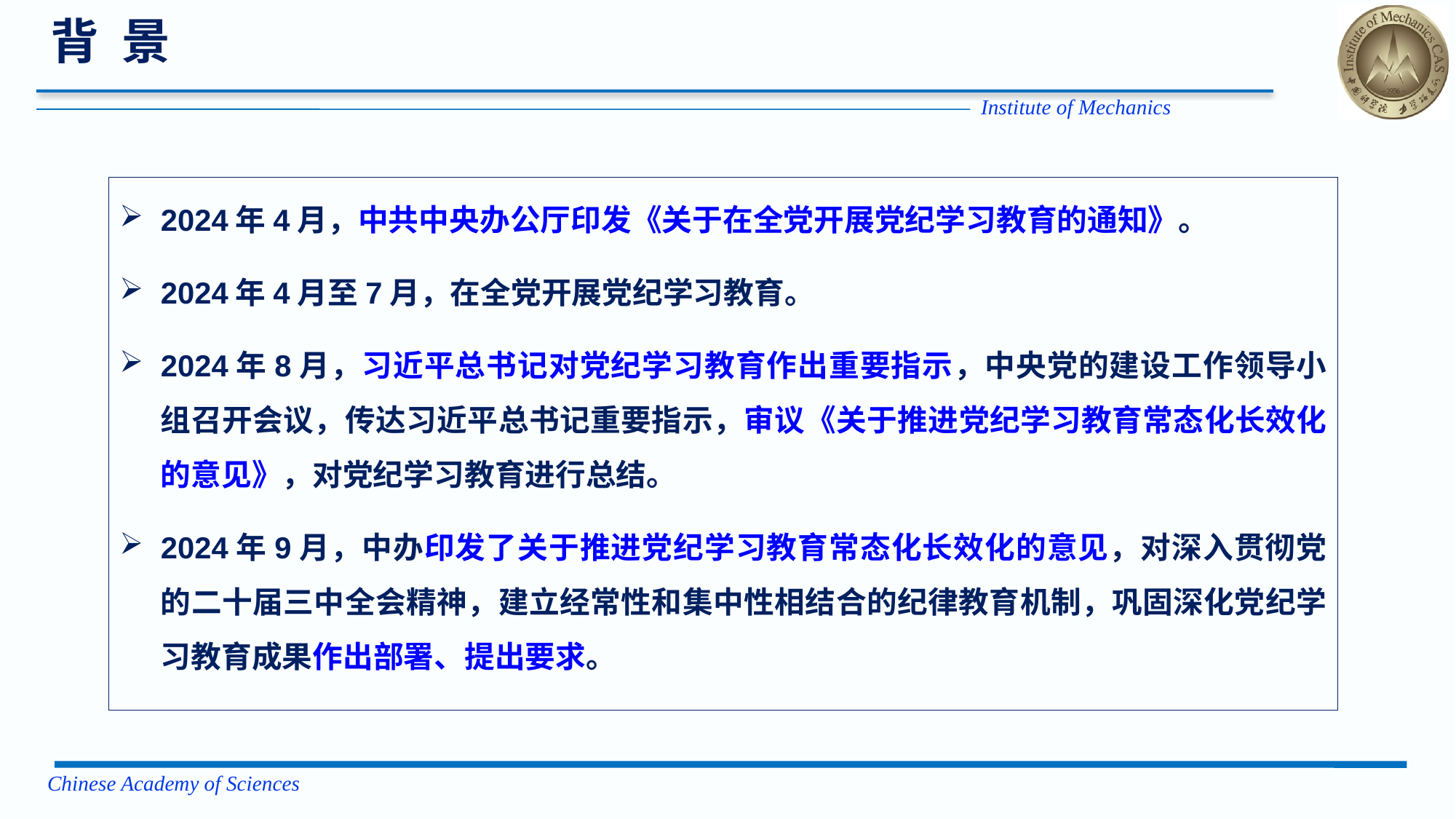

背  景
2024年4月，中共中央办公厅印发《关于在全党开展党纪学习教育的通知》。
2024年4月至7月，在全党开展党纪学习教育。
2024年8月，习近平总书记对党纪学习教育作出重要指示，中央党的建设工作领导小组召开会议，传达习近平总书记重要指示，审议《关于推进党纪学习教育常态化长效化的意见》，对党纪学习教育进行总结。
2024年9月，中办印发了关于推进党纪学习教育常态化长效化的意见，对深入贯彻党的二十届三中全会精神，建立经常性和集中性相结合的纪律教育机制，巩固深化党纪学习教育成果作出部署、提出要求。
2